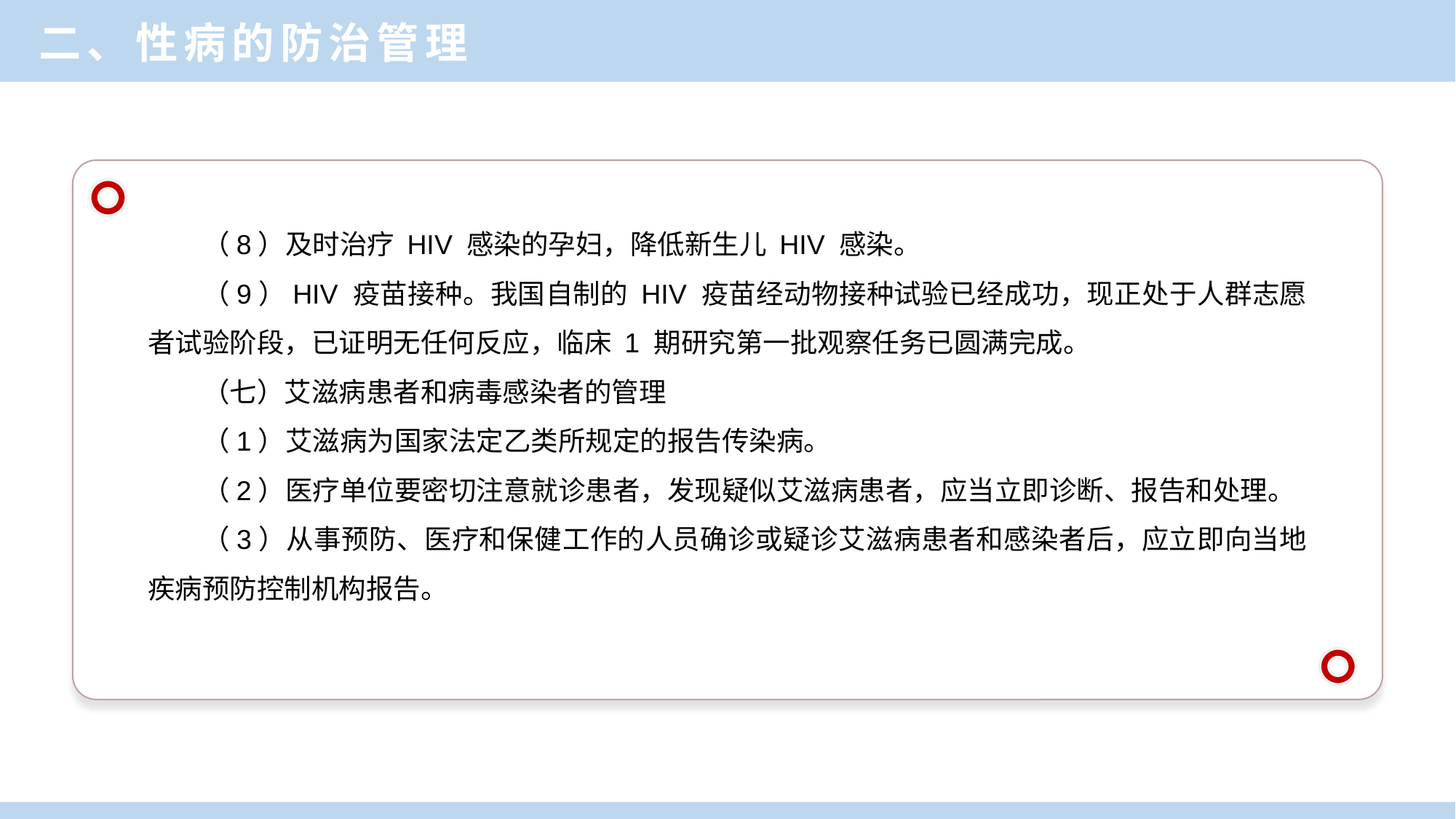

二、性病的防治管理

（8）及时治疗 HIV 感染的孕妇，降低新生儿 HIV 感染。
（9）HIV 疫苗接种。我国自制的 HIV 疫苗经动物接种试验已经成功，现正处于人群志愿者试验阶段，已证明无任何反应，临床 1 期研究第一批观察任务已圆满完成。
（七）艾滋病患者和病毒感染者的管理
（1）艾滋病为国家法定乙类所规定的报告传染病。
（2）医疗单位要密切注意就诊患者，发现疑似艾滋病患者，应当立即诊断、报告和处理。
（3）从事预防、医疗和保健工作的人员确诊或疑诊艾滋病患者和感染者后，应立即向当地疾病预防控制机构报告。